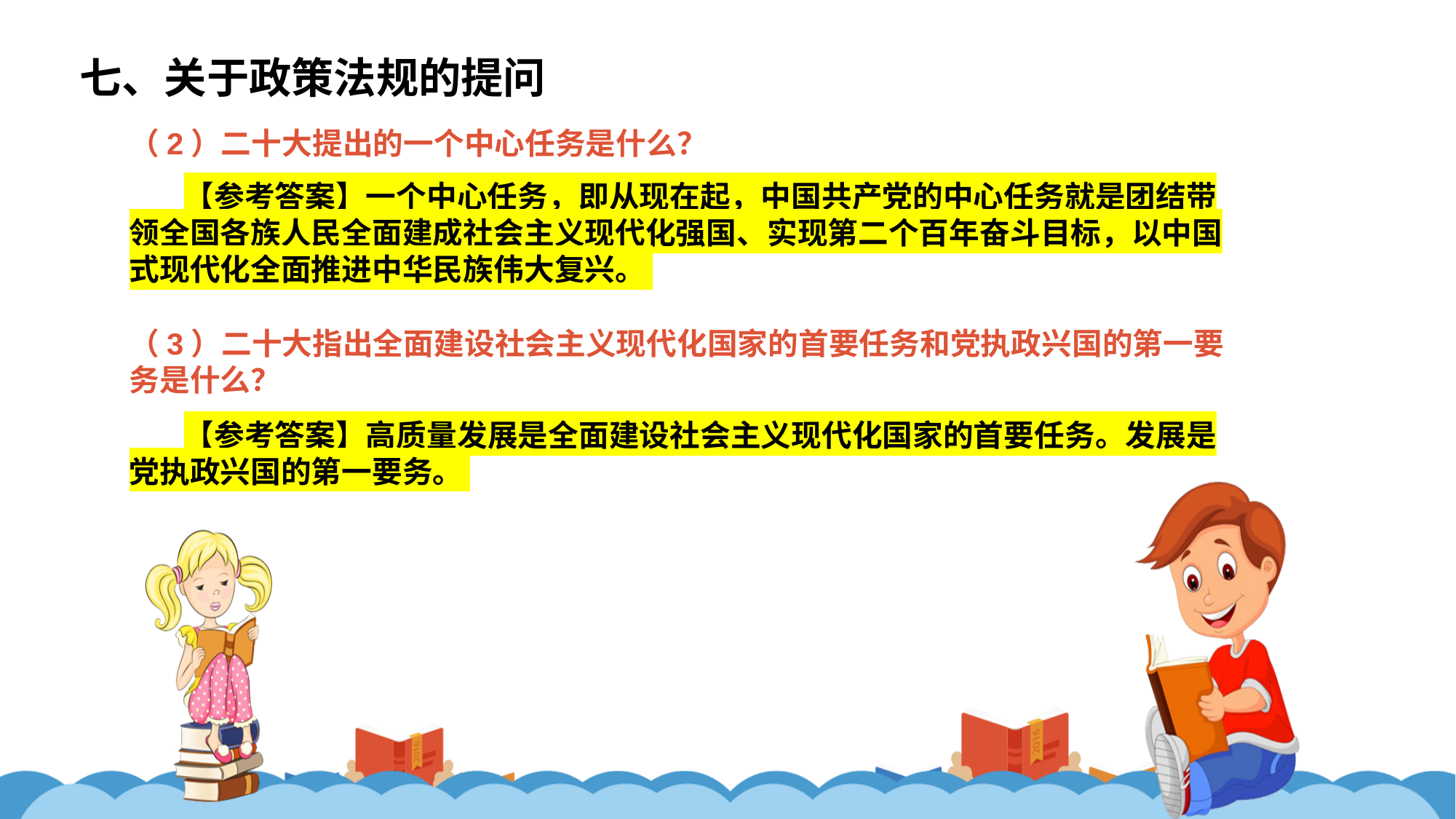

七、关于政策法规的提问
（2）二十大提出的一个中心任务是什么？
【参考答案】一个中心任务，即从现在起，中国共产党的中心任务就是团结带领全国各族人民全面建成社会主义现代化强国、实现第二个百年奋斗目标，以中国式现代化全面推进中华民族伟大复兴。
（3）二十大指出全面建设社会主义现代化国家的首要任务和党执政兴国的第一要务是什么？
【参考答案】高质量发展是全面建设社会主义现代化国家的首要任务。发展是党执政兴国的第一要务。